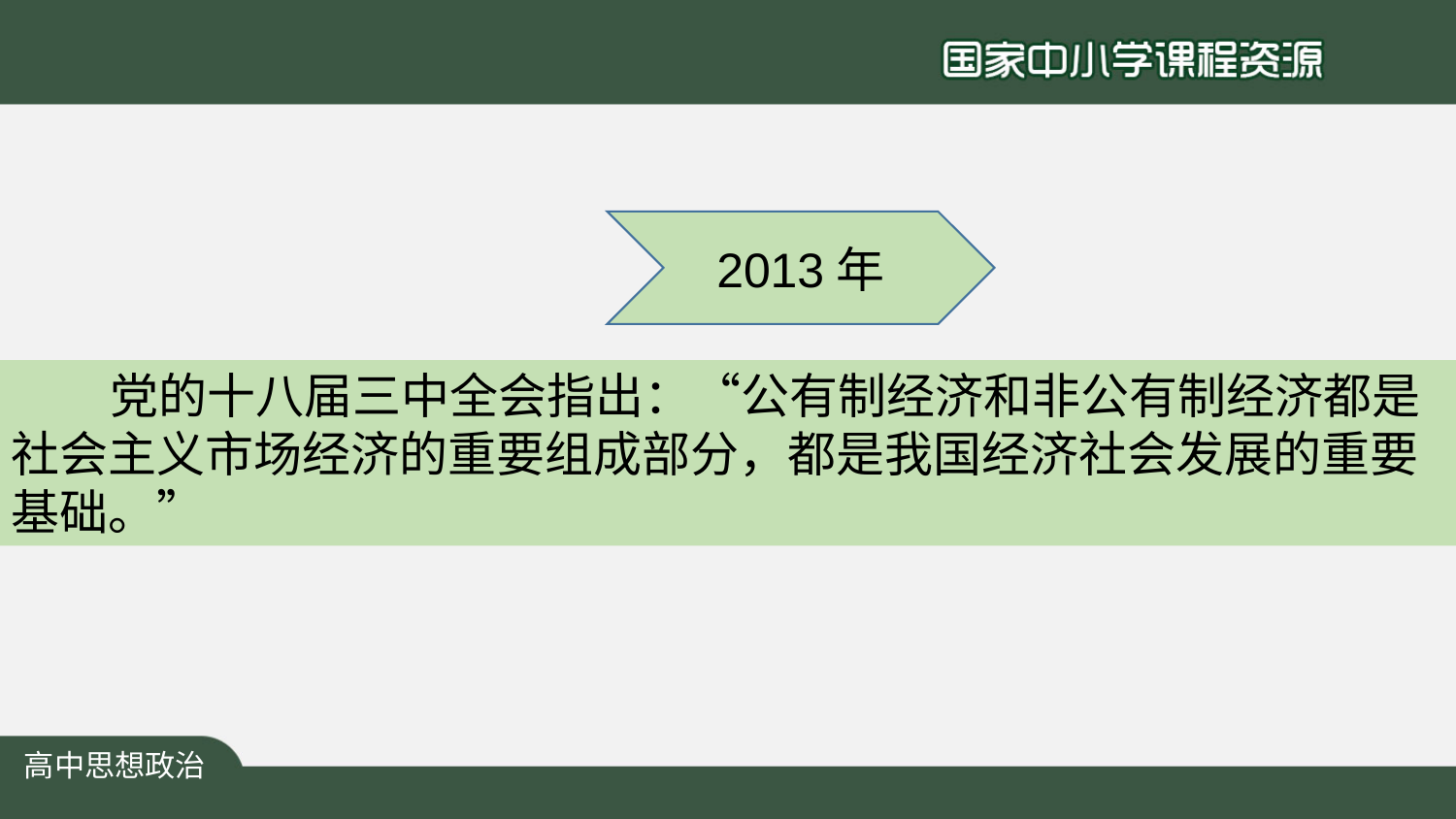

#
2013年
        党的十八届三中全会指出：“公有制经济和非公有制经济都是社会主义市场经济的重要组成部分，都是我国经济社会发展的重要基础。”